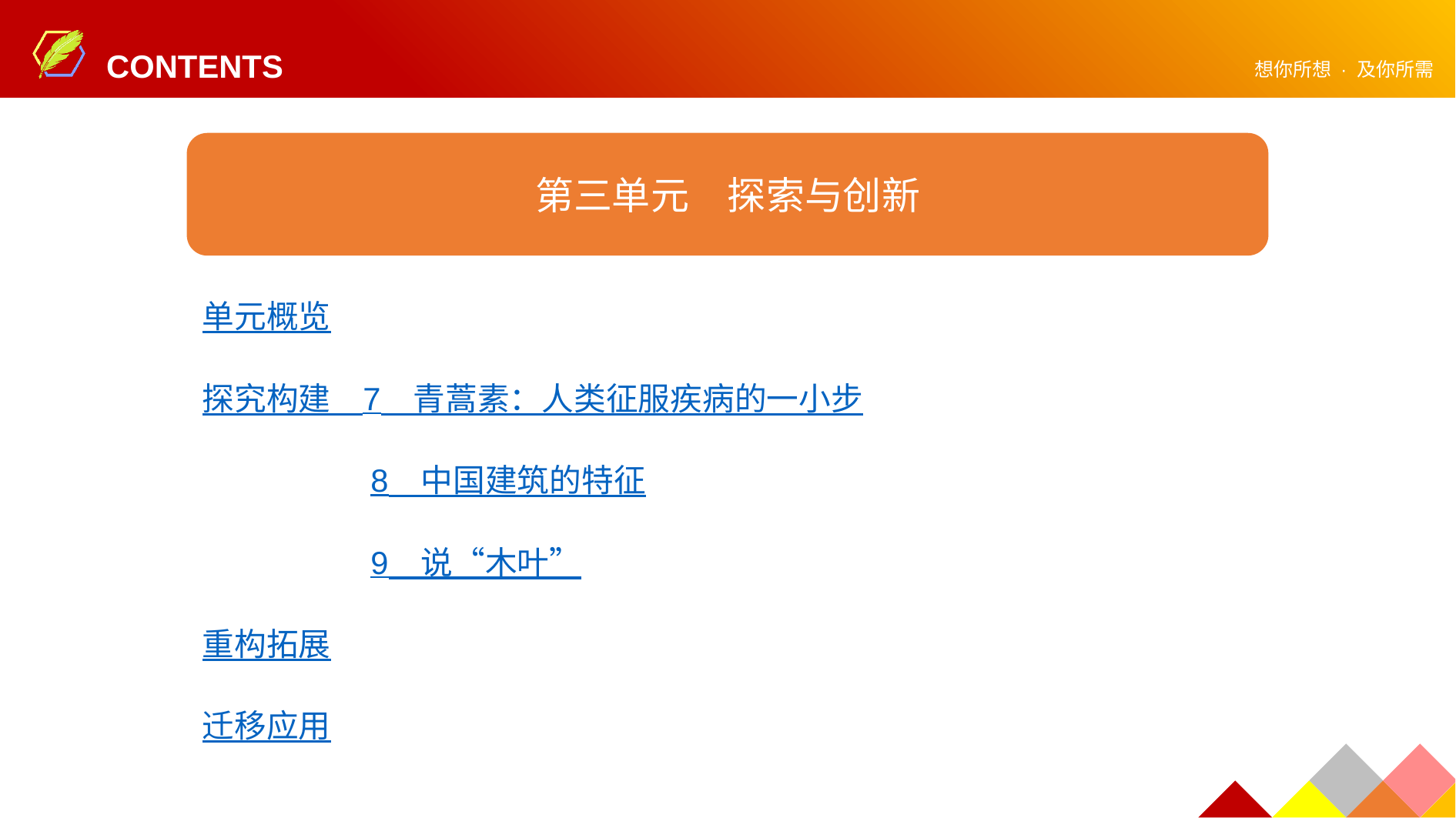

第三单元　探索与创新
单元概览
探究构建　7　青蒿素：人类征服疾病的一小步
　　　　　8　中国建筑的特征
　　　　　9　说“木叶”
重构拓展
迁移应用